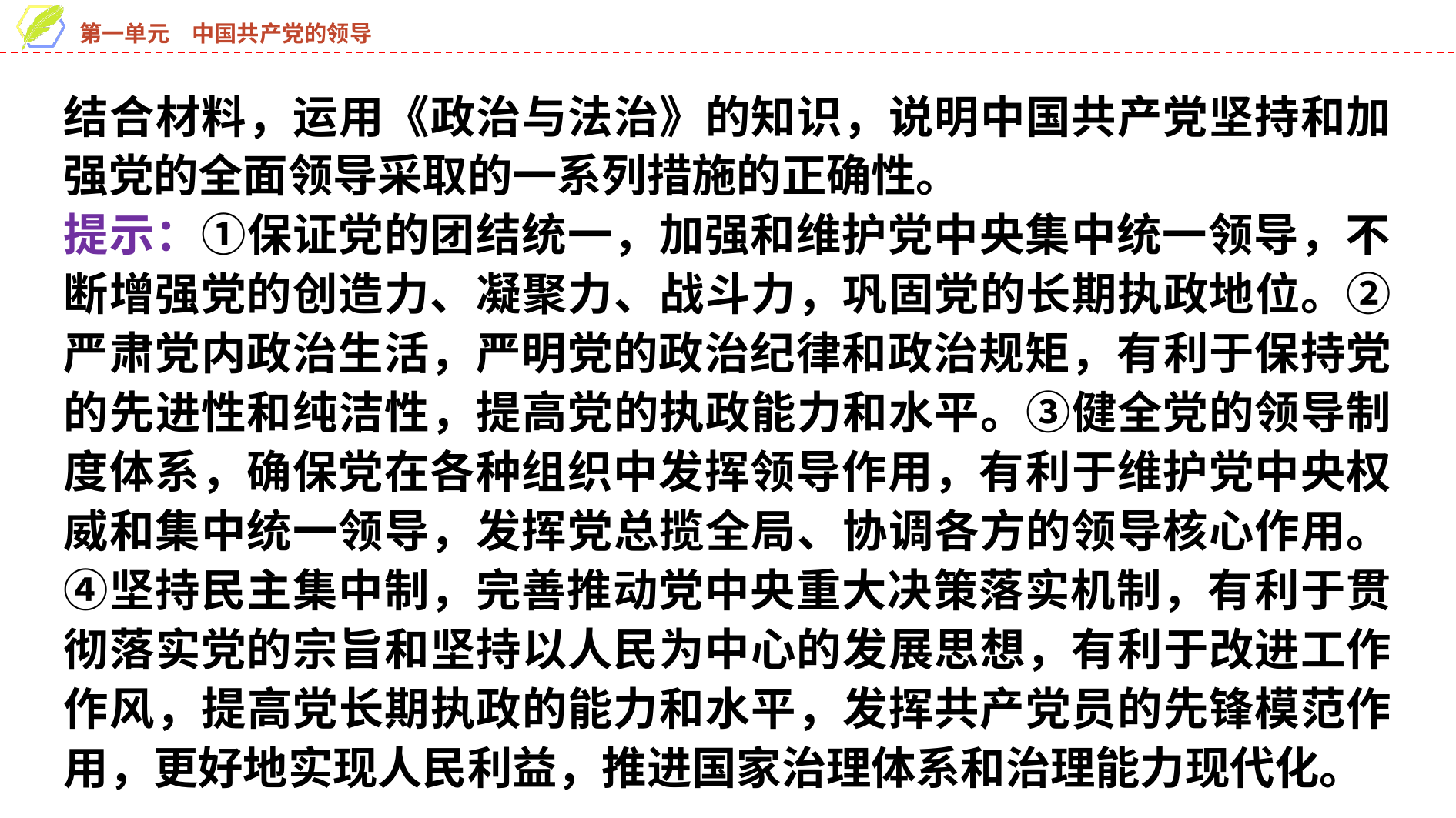

结合材料，运用《政治与法治》的知识，说明中国共产党坚持和加强党的全面领导采取的一系列措施的正确性。
提示：①保证党的团结统一，加强和维护党中央集中统一领导，不断增强党的创造力、凝聚力、战斗力，巩固党的长期执政地位。②严肃党内政治生活，严明党的政治纪律和政治规矩，有利于保持党的先进性和纯洁性，提高党的执政能力和水平。③健全党的领导制度体系，确保党在各种组织中发挥领导作用，有利于维护党中央权威和集中统一领导，发挥党总揽全局、协调各方的领导核心作用。④坚持民主集中制，完善推动党中央重大决策落实机制，有利于贯彻落实党的宗旨和坚持以人民为中心的发展思想，有利于改进工作作风，提高党长期执政的能力和水平，发挥共产党员的先锋模范作用，更好地实现人民利益，推进国家治理体系和治理能力现代化。